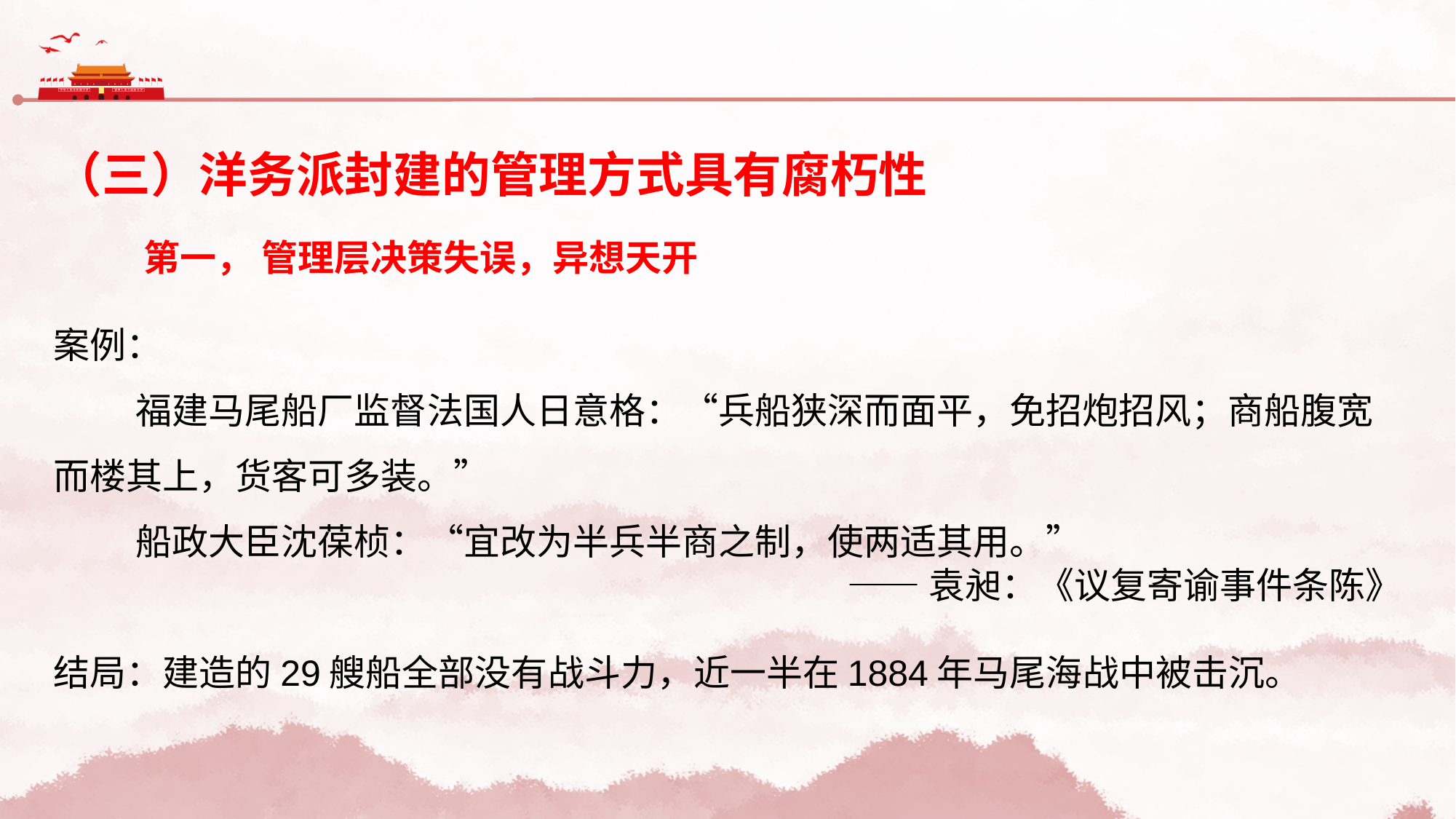

（三）洋务派封建的管理方式具有腐朽性
          第一， 管理层决策失误，异想天开

案例：
         福建马尾船厂监督法国人日意格：“兵船狭深而面平，免招炮招风；商船腹宽而楼其上，货客可多装。”
         船政大臣沈葆桢：“宜改为半兵半商之制，使两适其用。”
                                                   ——袁昶：《议复寄谕事件条陈》

结局：建造的29艘船全部没有战斗力，近一半在1884年马尾海战中被击沉。